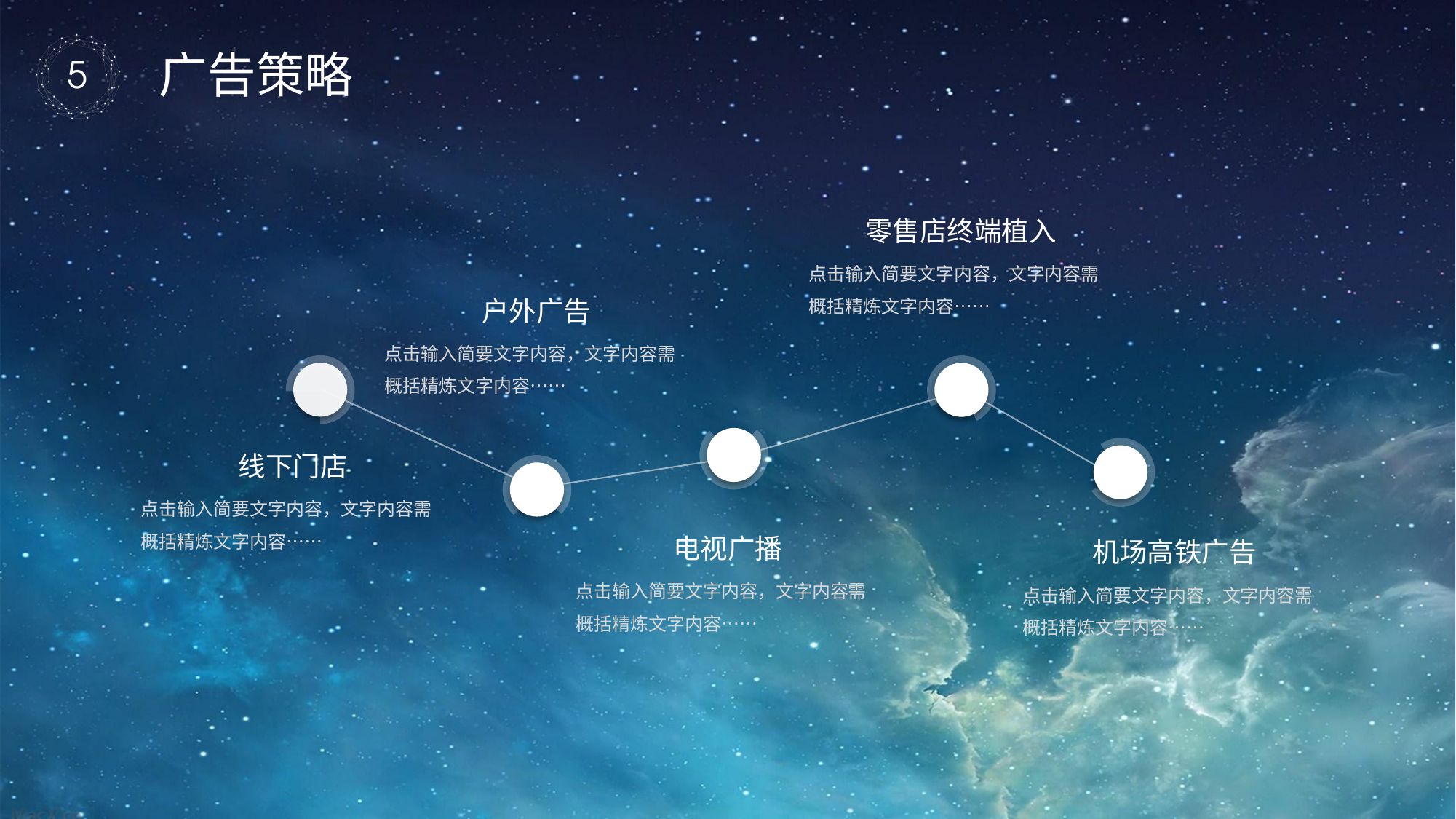

广告策略
零售店终端植入
点击输入简要文字内容，文字内容需概括精炼文字内容……
户外广告
点击输入简要文字内容，文字内容需概括精炼文字内容……

线下门店
点击输入简要文字内容，文字内容需概括精炼文字内容……

电视广播
点击输入简要文字内容，文字内容需概括精炼文字内容……
机场高铁广告
点击输入简要文字内容，文字内容需概括精炼文字内容……